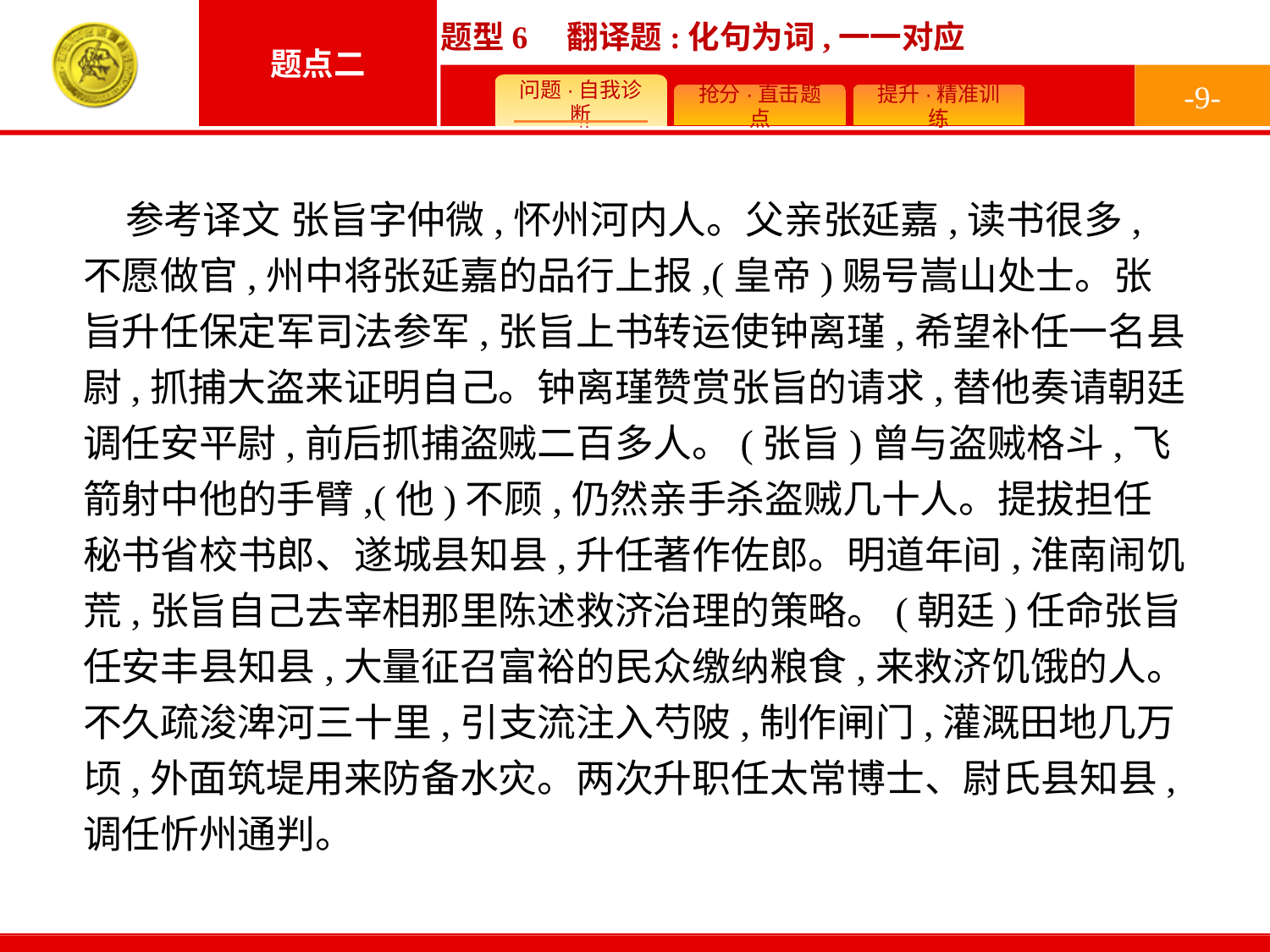

-9-
参考译文 张旨字仲微,怀州河内人。父亲张延嘉,读书很多,不愿做官,州中将张延嘉的品行上报,(皇帝)赐号嵩山处士。张旨升任保定军司法参军,张旨上书转运使钟离瑾,希望补任一名县尉,抓捕大盗来证明自己。钟离瑾赞赏张旨的请求,替他奏请朝廷调任安平尉,前后抓捕盗贼二百多人。(张旨)曾与盗贼格斗,飞箭射中他的手臂,(他)不顾,仍然亲手杀盗贼几十人。提拔担任秘书省校书郎、遂城县知县,升任著作佐郎。明道年间,淮南闹饥荒,张旨自己去宰相那里陈述救济治理的策略。(朝廷)任命张旨任安丰县知县,大量征召富裕的民众缴纳粮食,来救济饥饿的人。不久疏浚渒河三十里,引支流注入芍陂,制作闸门,灌溉田地几万顷,外面筑堤用来防备水灾。两次升职任太常博士、尉氏县知县,调任忻州通判。